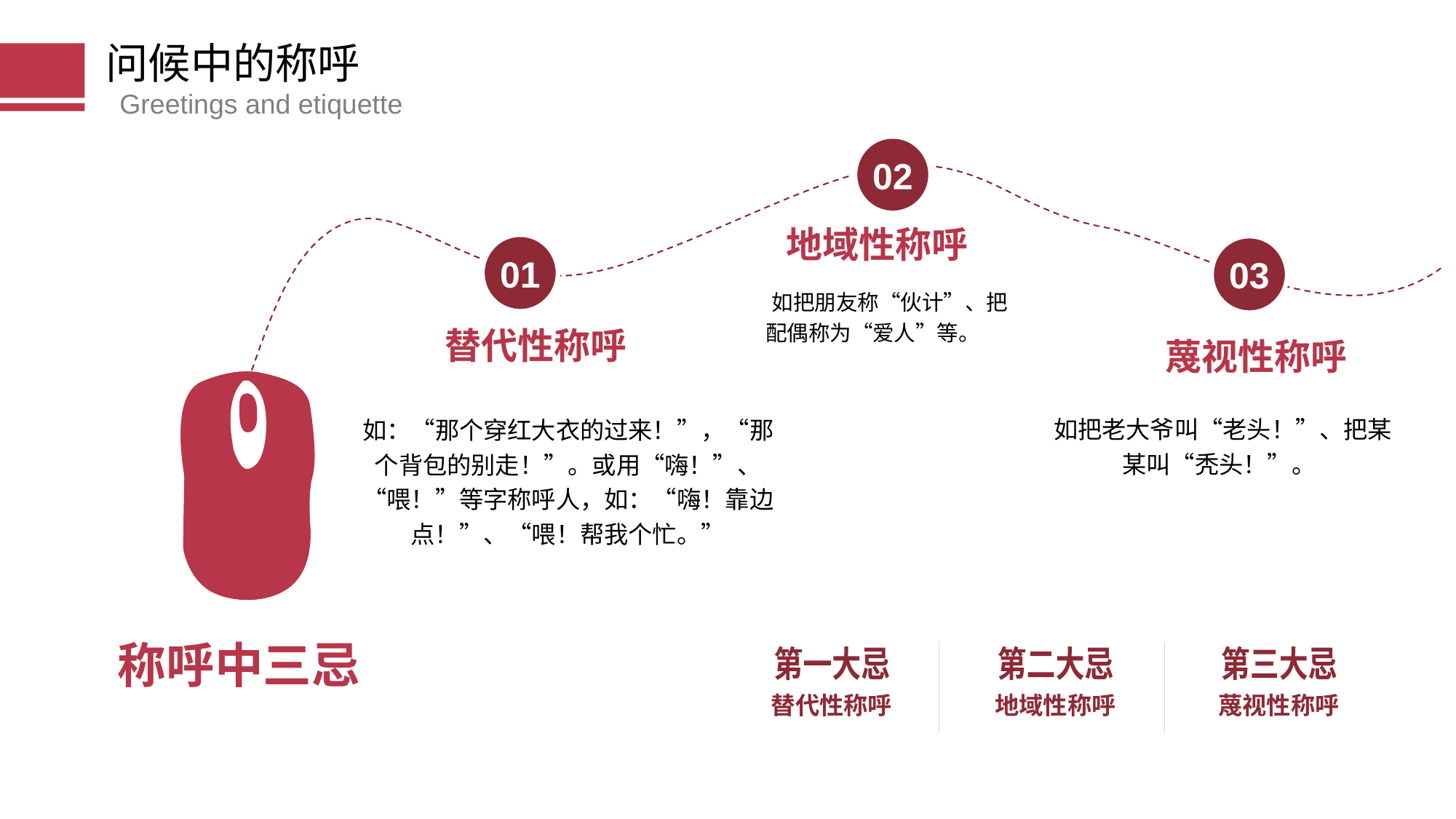

问候中的称呼

Greetings and etiquette

02

01
03

地域性称呼
 如把朋友称“伙计”、把配偶称为“爱人”等。
替代性称呼
蔑视性称呼
 如把老大爷叫“老头！”、把某某叫“秃头！”。
如：“那个穿红大衣的过来！”，“那个背包的别走！”。或用“嗨！”、“喂！”等字称呼人，如：“嗨！靠边点！”、“喂！帮我个忙。”
称呼中三忌
第一大忌
替代性称呼
第二大忌
地域性称呼
第三大忌
蔑视性称呼